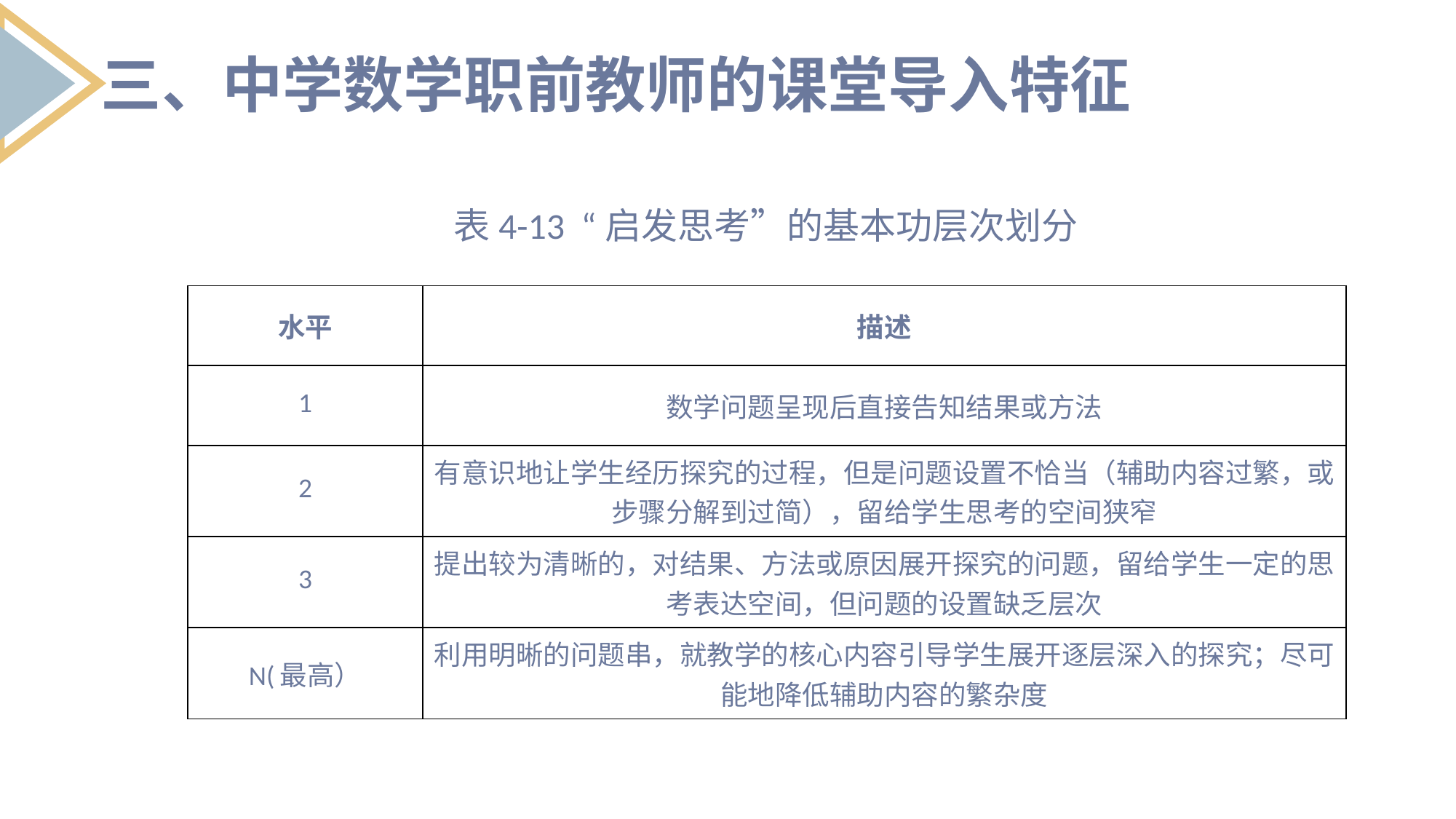

三、中学数学职前教师的课堂导入特征

表4-13  “启发思考”的基本功层次划分
| 水平 | 描述 |
| --- | --- |
| 1 | 数学问题呈现后直接告知结果或方法 |
| 2 | 有意识地让学生经历探究的过程，但是问题设置不恰当（辅助内容过繁，或步骤分解到过简），留给学生思考的空间狭窄 |
| 3 | 提出较为清晰的，对结果、方法或原因展开探究的问题，留给学生一定的思考表达空间，但问题的设置缺乏层次 |
| N(最高） | 利用明晰的问题串，就教学的核心内容引导学生展开逐层深入的探究；尽可能地降低辅助内容的繁杂度 |